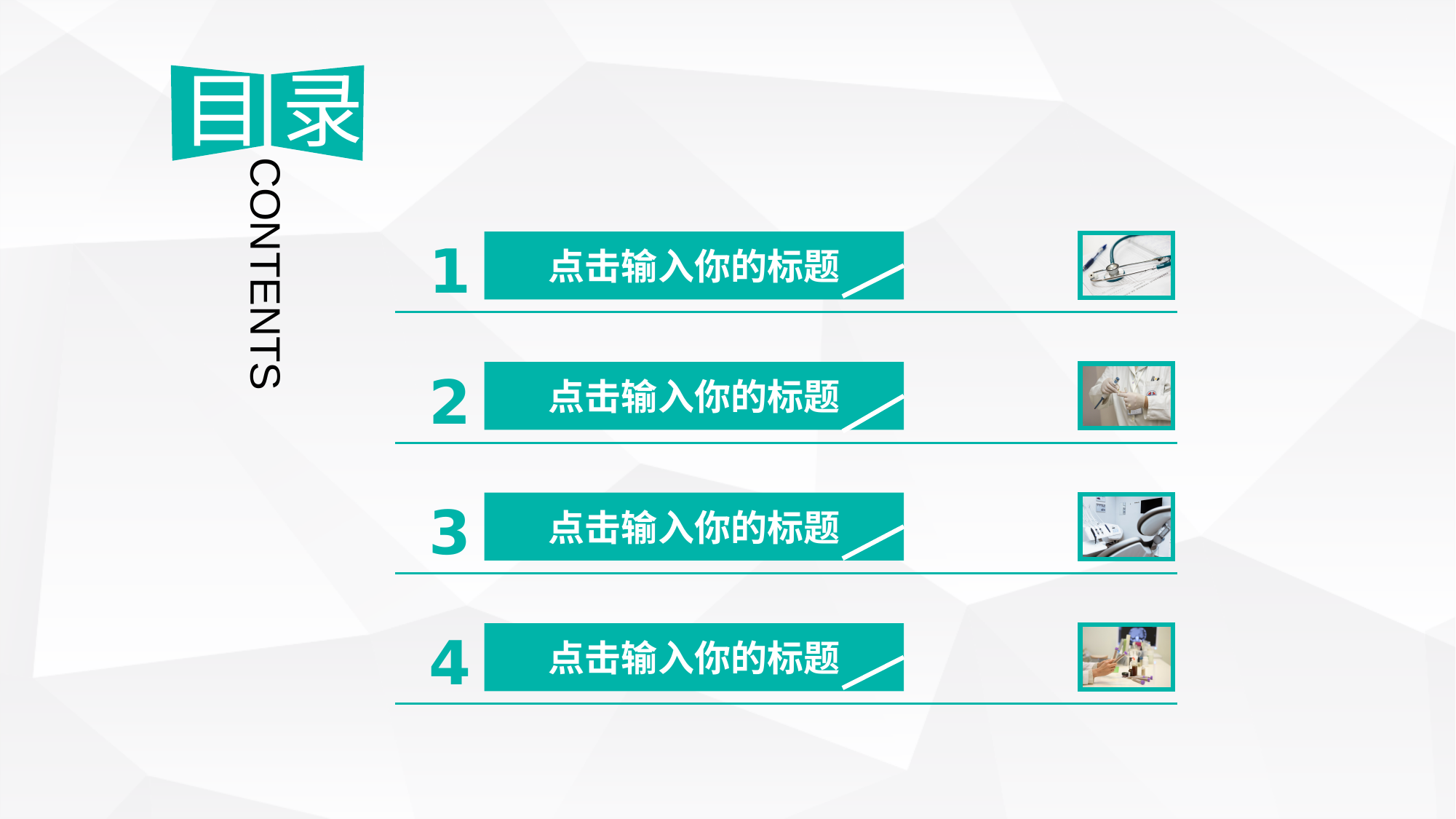

目
录
CONTENTS
1
点击输入你的标题

2
点击输入你的标题

3
点击输入你的标题

4
点击输入你的标题